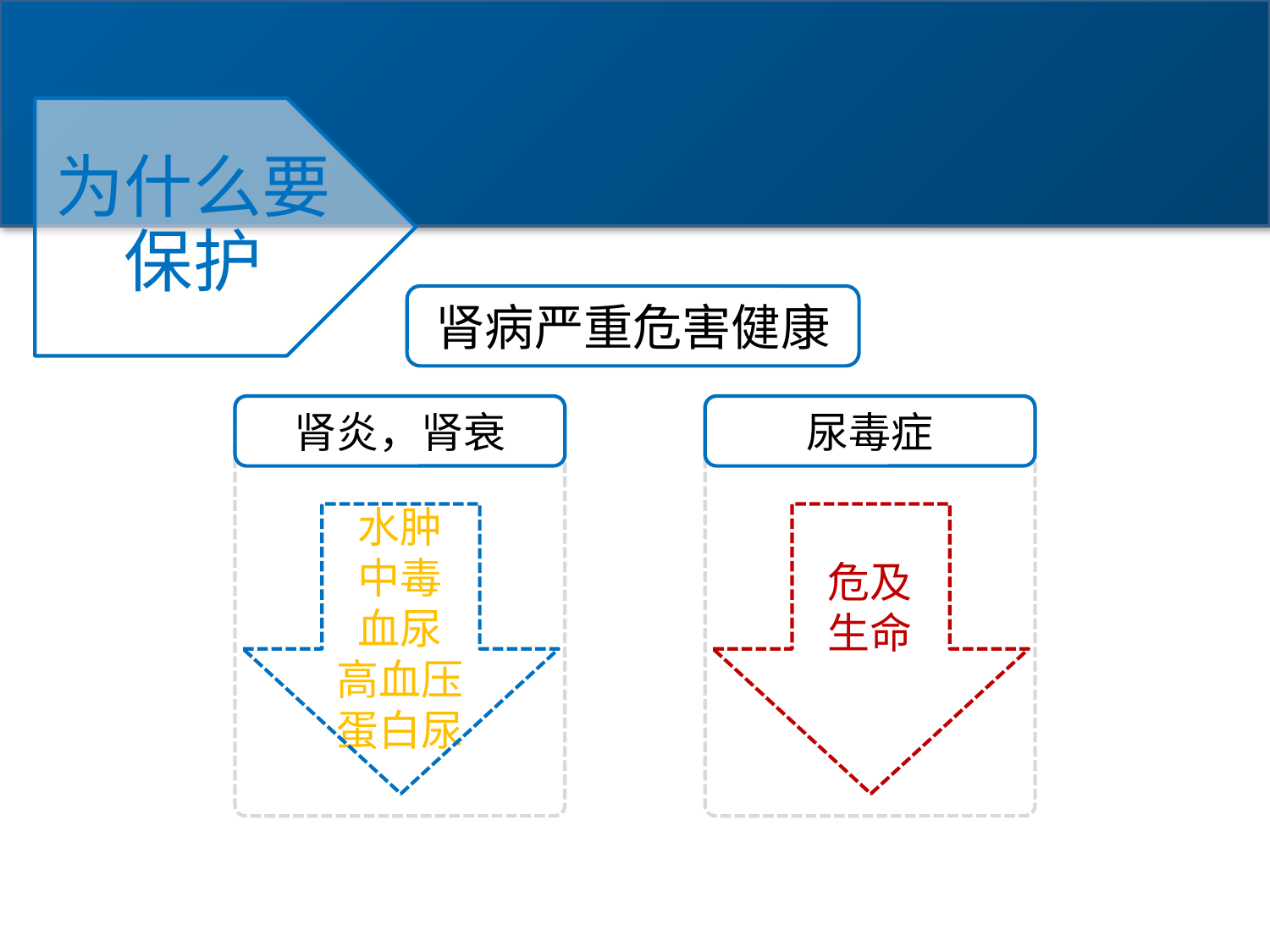

为什么要保护
肾病严重危害健康
肾炎，肾衰
尿毒症

水肿
中毒
血尿
高血压
蛋白尿

危及
生命